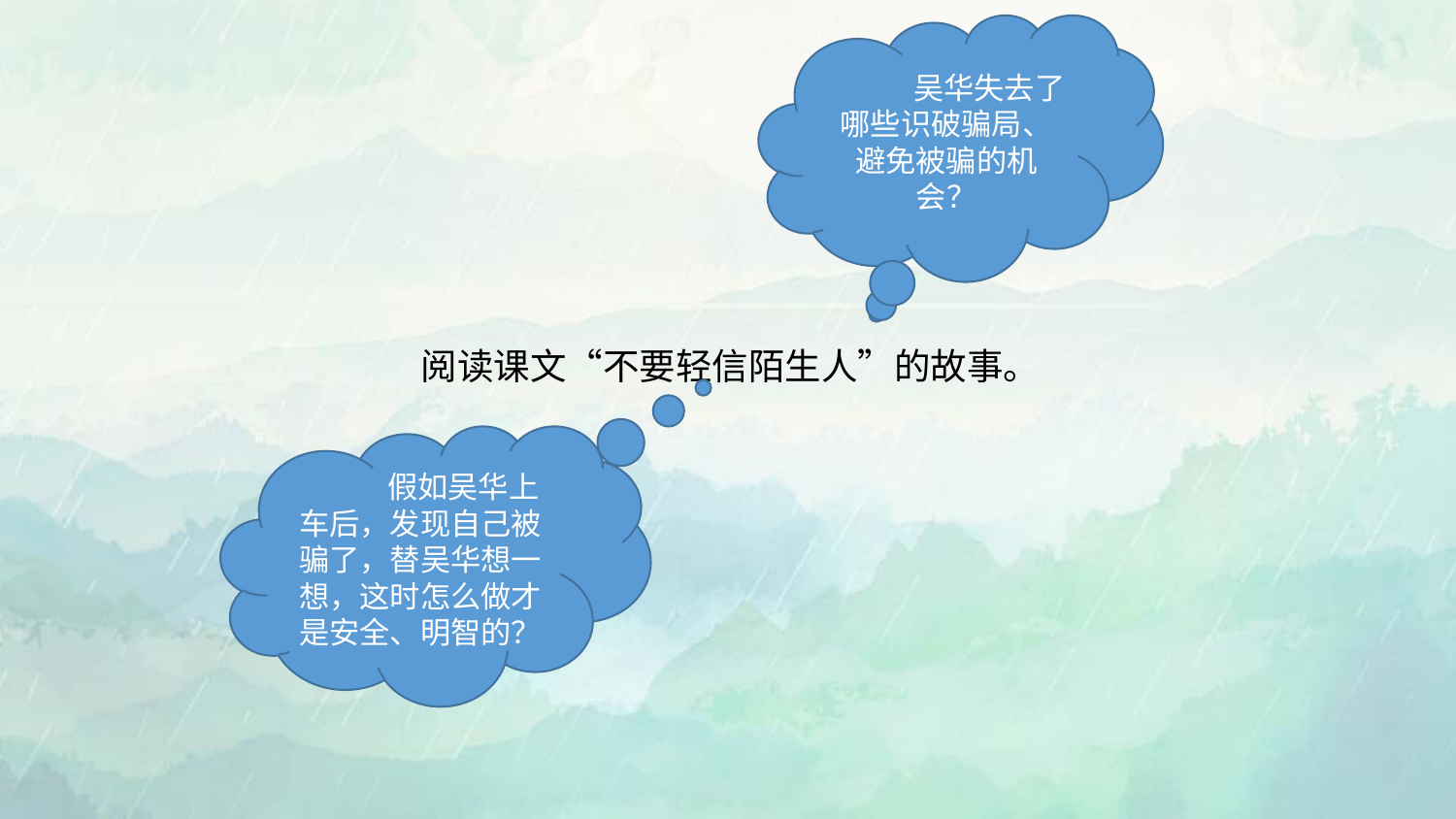

吴华失去了哪些识破骗局、避免被骗的机会？
阅读课文“不要轻信陌生人”的故事。
假如吴华上车后，发现自己被骗了，替吴华想一想，这时怎么做才是安全、明智的？